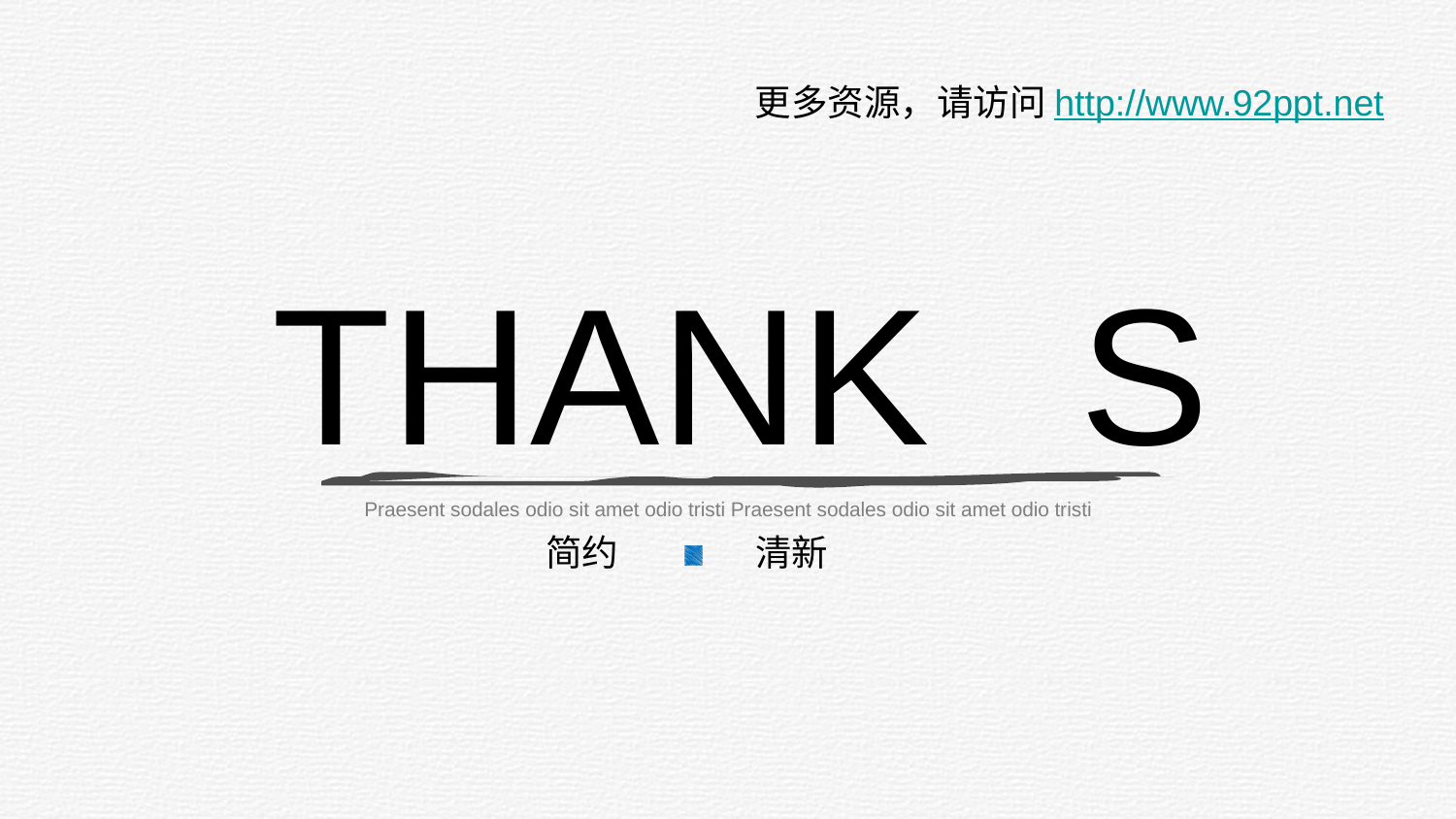

更多资源，请访问http://www.92ppt.net
THANK
S

Praesent sodales odio sit amet odio tristi Praesent sodales odio sit amet odio tristi
简约
清新